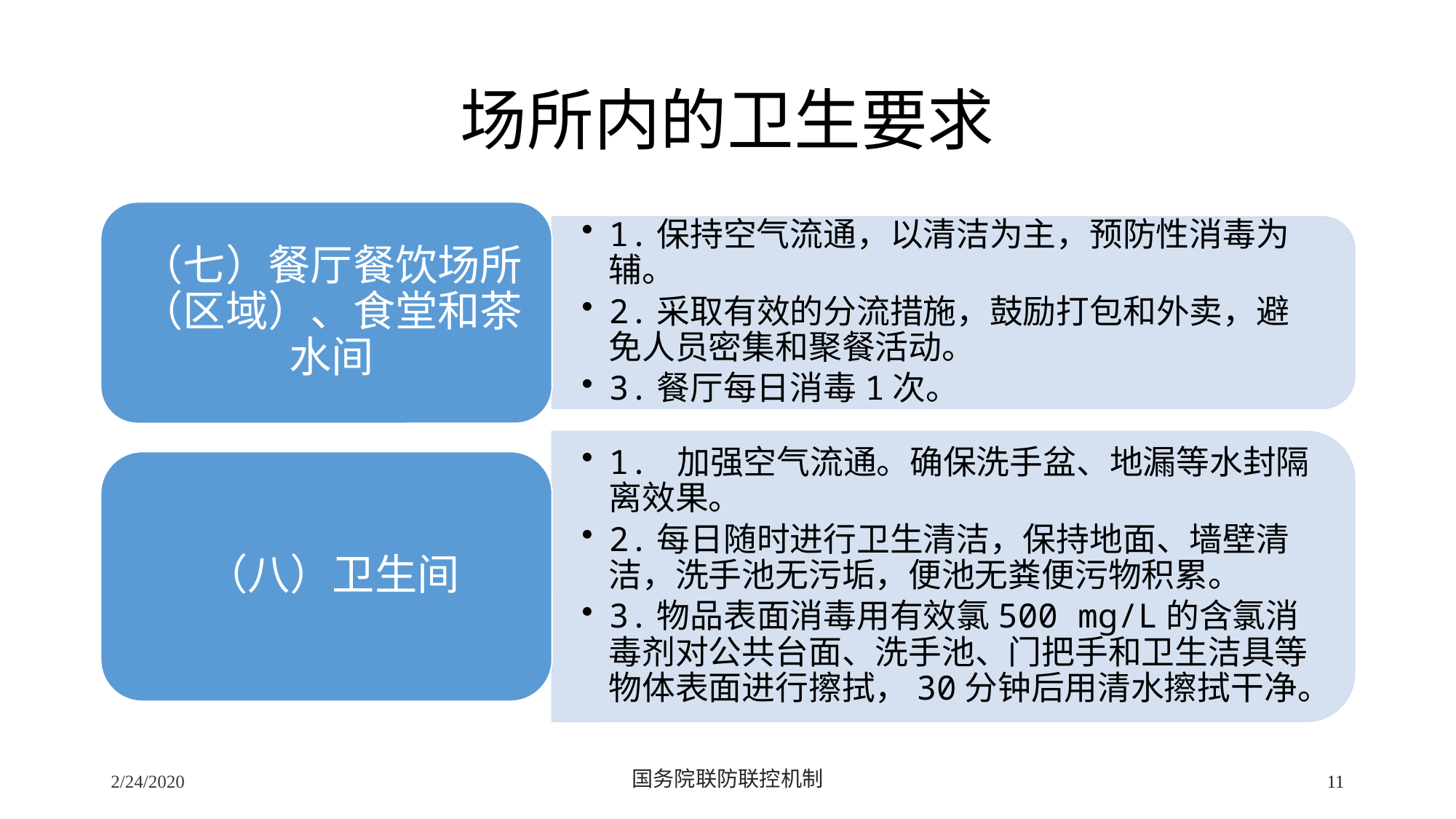

# 场所内的卫生要求
1.保持空气流通，以清洁为主，预防性消毒为辅。
2.采取有效的分流措施，鼓励打包和外卖，避免人员密集和聚餐活动。
3.餐厅每日消毒1次。
（七）餐厅餐饮场所（区域）、食堂和茶水间
1. 加强空气流通。确保洗手盆、地漏等水封隔离效果。
2.每日随时进行卫生清洁，保持地面、墙壁清洁，洗手池无污垢，便池无粪便污物积累。
3.物品表面消毒用有效氯500 mg/L的含氯消毒剂对公共台面、洗手池、门把手和卫生洁具等物体表面进行擦拭，30分钟后用清水擦拭干净。
（八）卫生间
2/24/2020
国务院联防联控机制
11